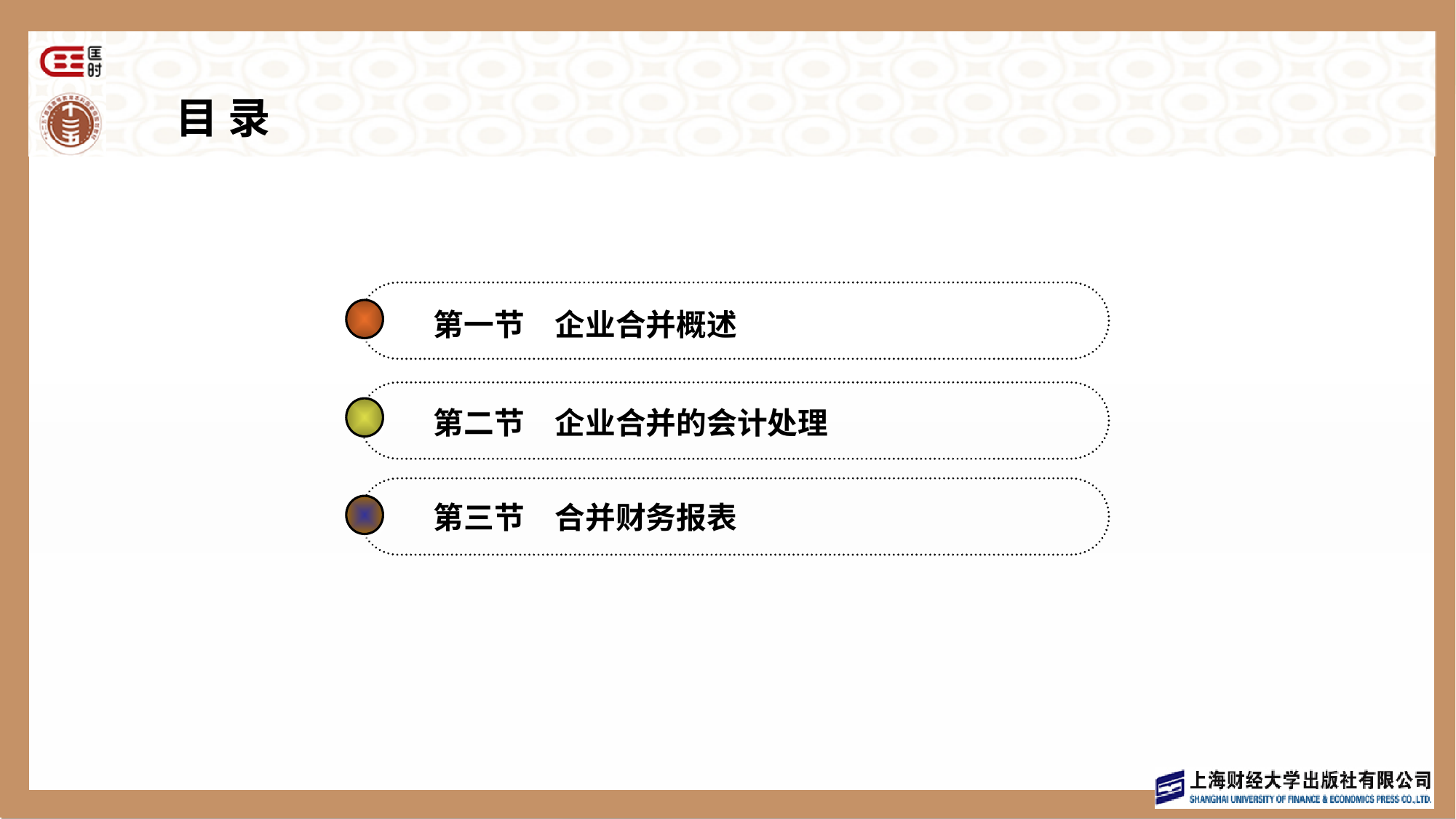

目 录

第一节　企业合并概述

第二节　企业合并的会计处理

第三节　合并财务报表